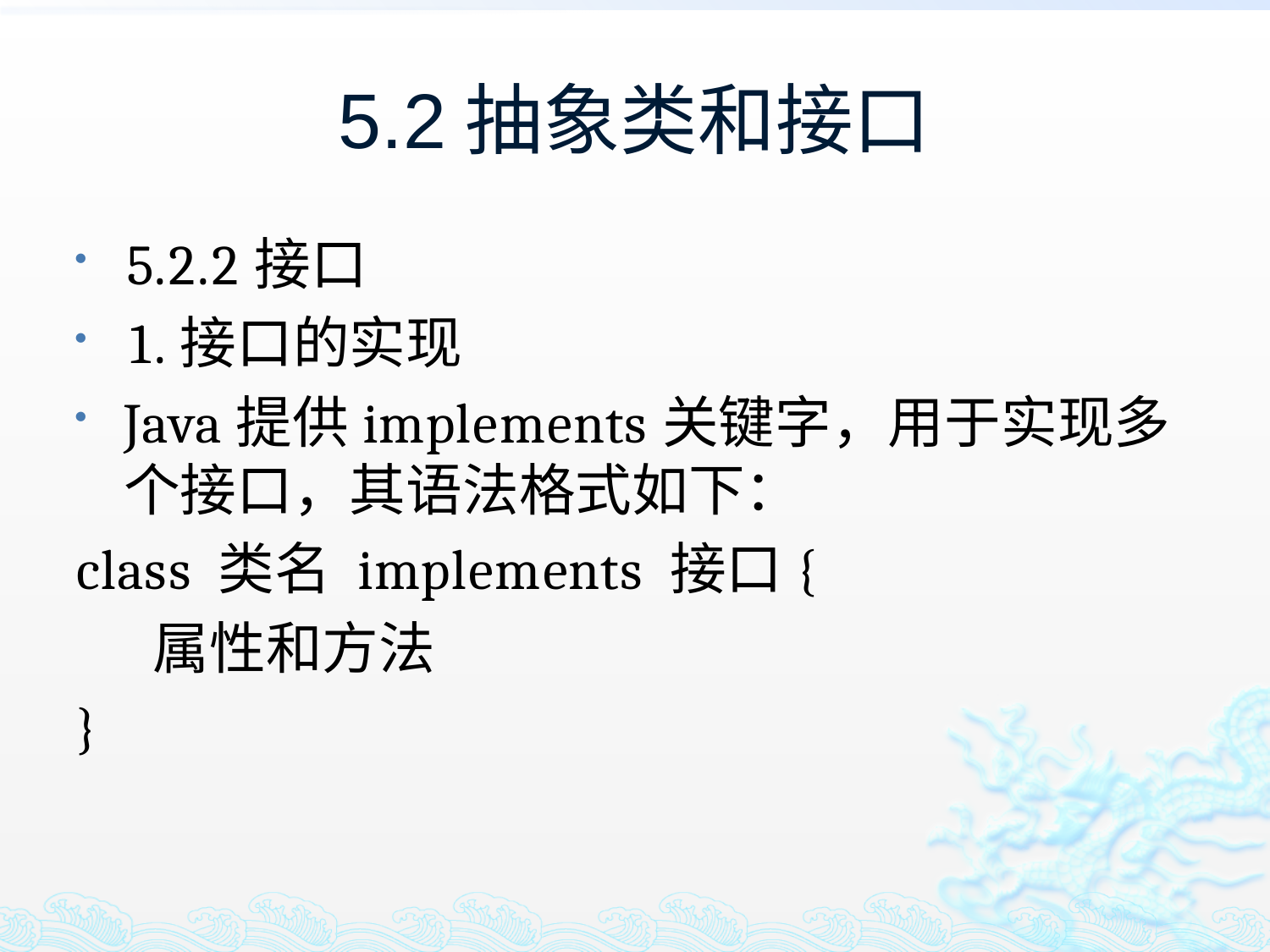

# 5.2抽象类和接口
5.2.2接口
1.接口的实现
Java提供implements关键字，用于实现多个接口，其语法格式如下：
class 类名 implements 接口{
     属性和方法
}